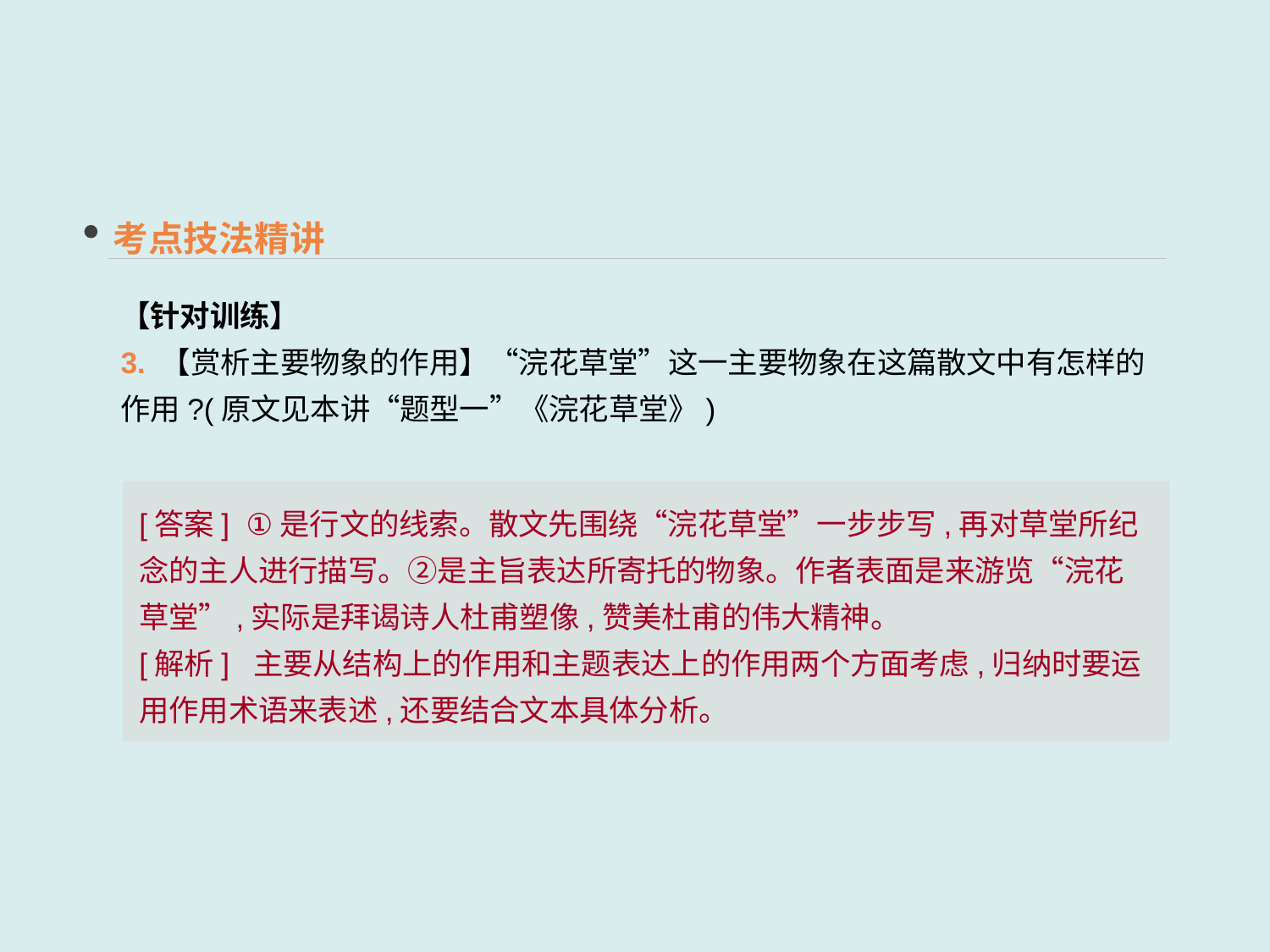

考点技法精讲

【针对训练】
3. 【赏析主要物象的作用】“浣花草堂”这一主要物象在这篇散文中有怎样的作用?(原文见本讲“题型一”《浣花草堂》)

[答案]  ①是行文的线索。散文先围绕“浣花草堂”一步步写,再对草堂所纪念的主人进行描写。②是主旨表达所寄托的物象。作者表面是来游览“浣花草堂”,实际是拜谒诗人杜甫塑像,赞美杜甫的伟大精神。
[解析]  主要从结构上的作用和主题表达上的作用两个方面考虑,归纳时要运用作用术语来表述,还要结合文本具体分析。